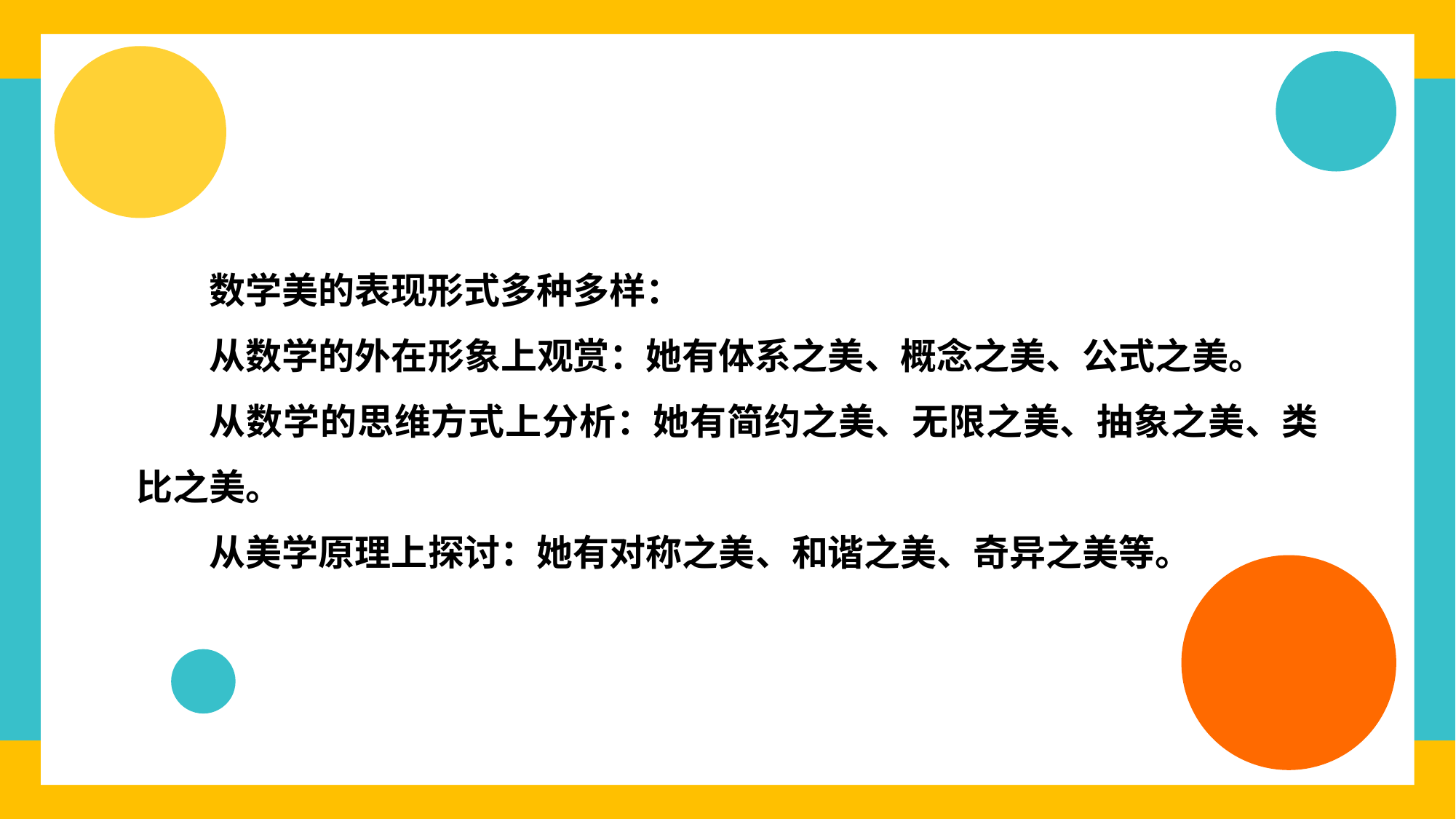

数学美的表现形式多种多样：
从数学的外在形象上观赏：她有体系之美、概念之美、公式之美。
从数学的思维方式上分析：她有简约之美、无限之美、抽象之美、类比之美。
从美学原理上探讨：她有对称之美、和谐之美、奇异之美等。